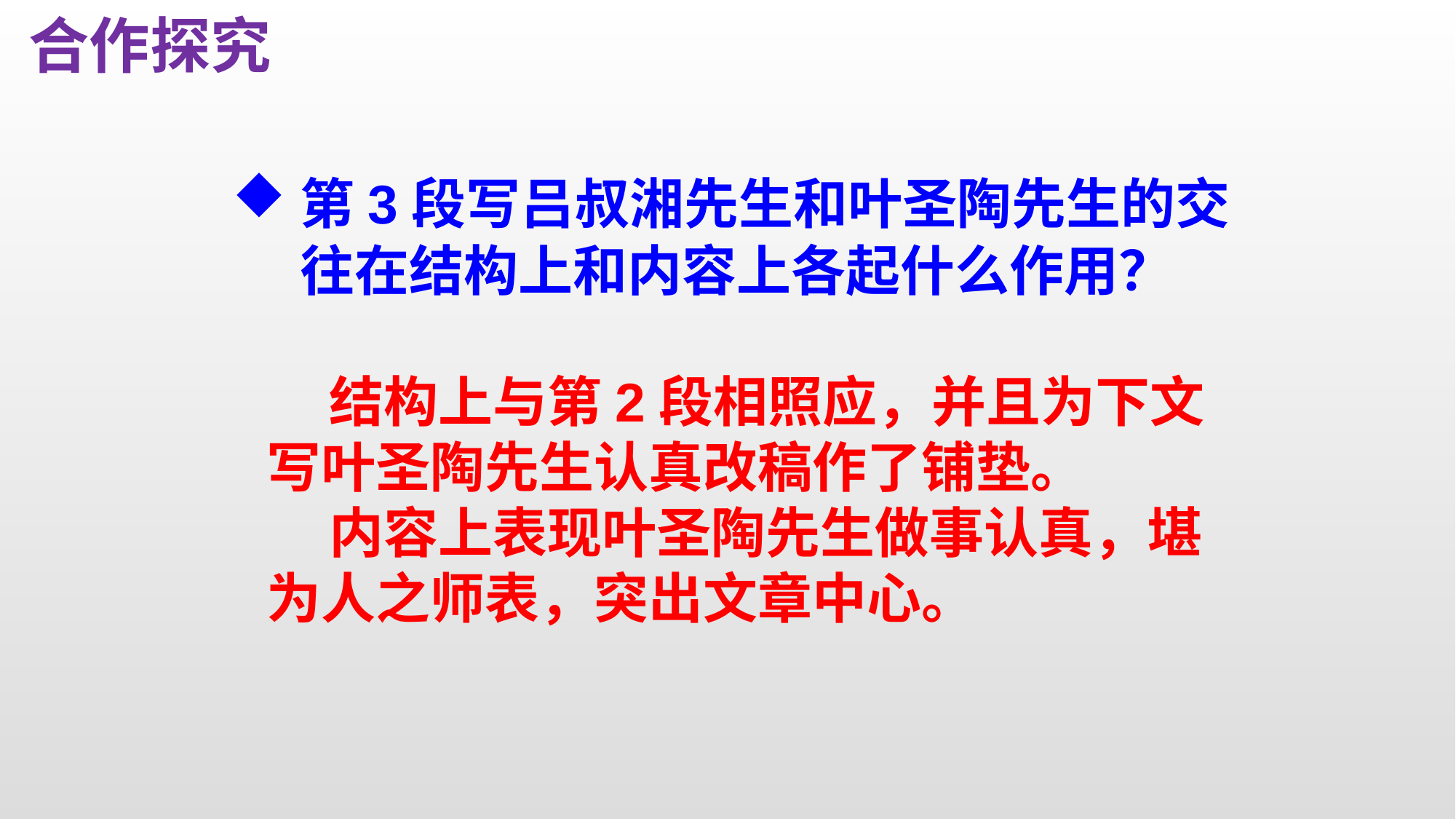

合作探究
第3段写吕叔湘先生和叶圣陶先生的交往在结构上和内容上各起什么作用？
    结构上与第2段相照应，并且为下文写叶圣陶先生认真改稿作了铺垫。
    内容上表现叶圣陶先生做事认真，堪为人之师表，突出文章中心。